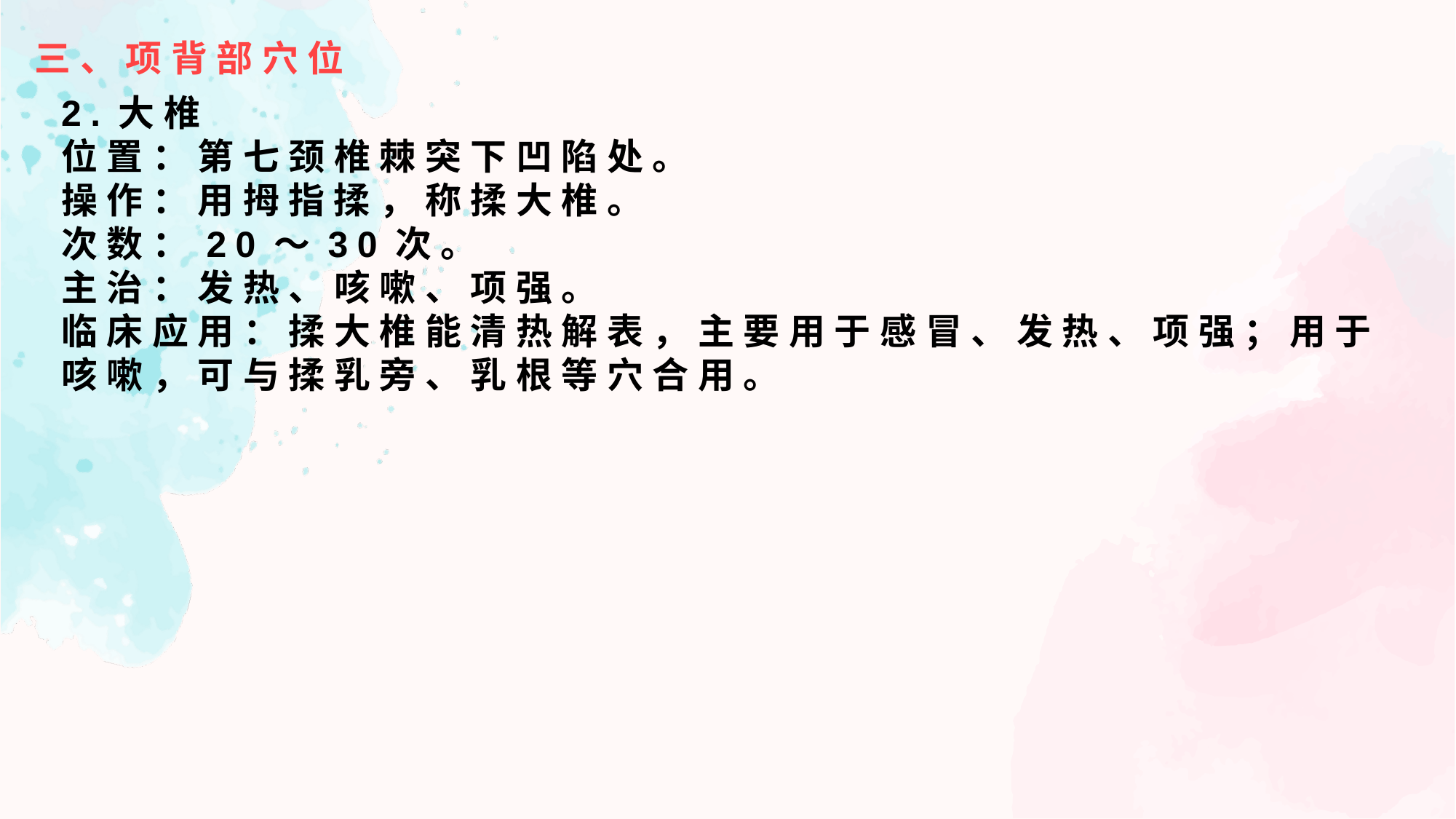

三、项背部穴位
2.大椎
位置：第七颈椎棘突下凹陷处。
操作：用拇指揉，称揉大椎。
次数：20～30次。
主治：发热、咳嗽、项强。
临床应用：揉大椎能清热解表，主要用于感冒、发热、项强；用于咳嗽，可与揉乳旁、乳根等穴合用。